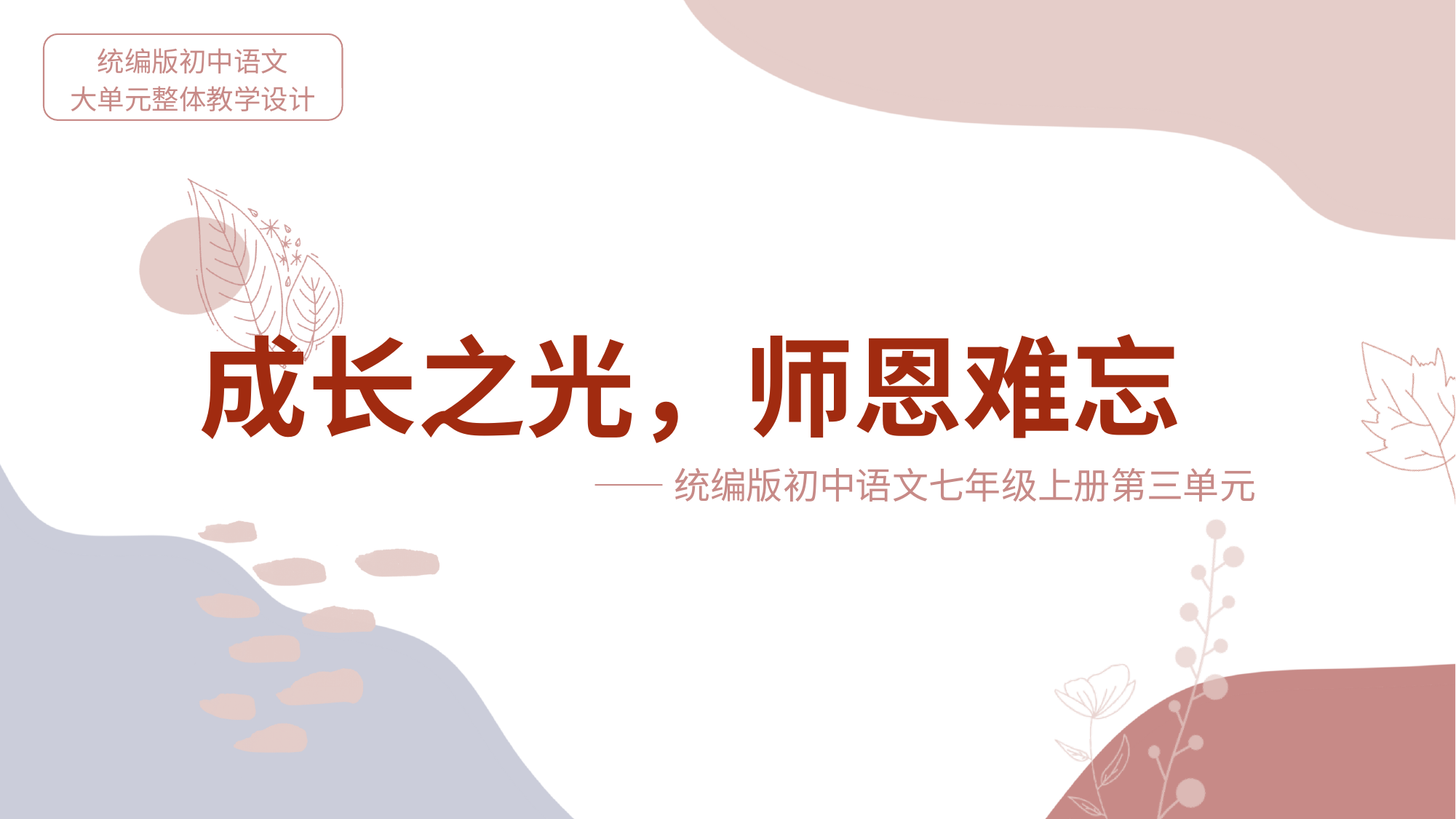

统编版初中语文
大单元整体教学设计
成长之光，师恩难忘
——统编版初中语文七年级上册第三单元